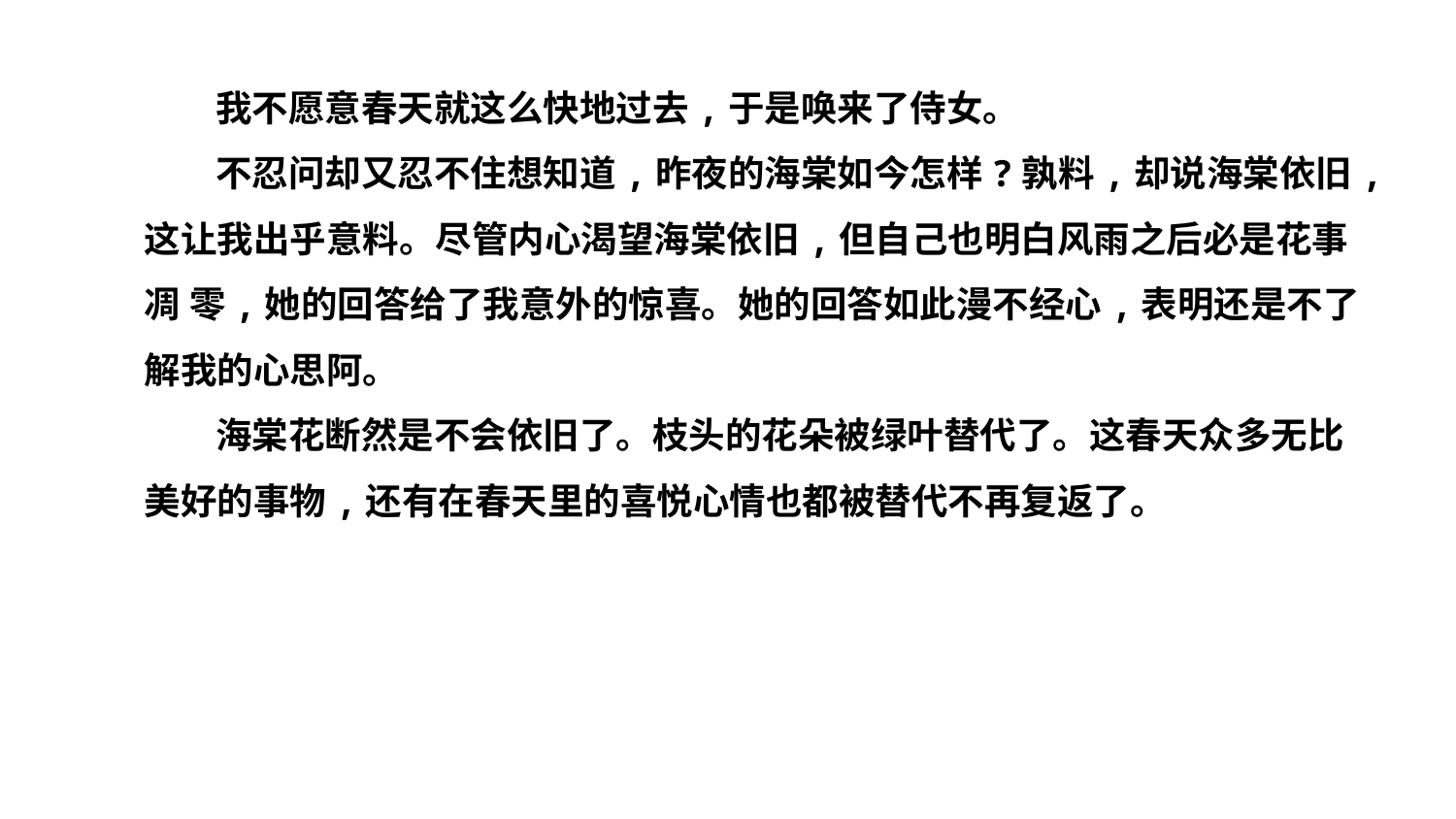

我不愿意春天就这么快地过去,于是唤来了侍女。
不忍问却又忍不住想知道,昨夜的海棠如今怎样?孰料,却说海棠依旧,这让我出乎意料。尽管内心渴望海棠依旧,但自己也明白风雨之后必是花事凋 零,她的回答给了我意外的惊喜。她的回答如此漫不经心,表明还是不了解我的心思阿。
海棠花断然是不会依旧了。枝头的花朵被绿叶替代了。这春天众多无比美好的事物,还有在春天里的喜悦心情也都被替代不再复返了。